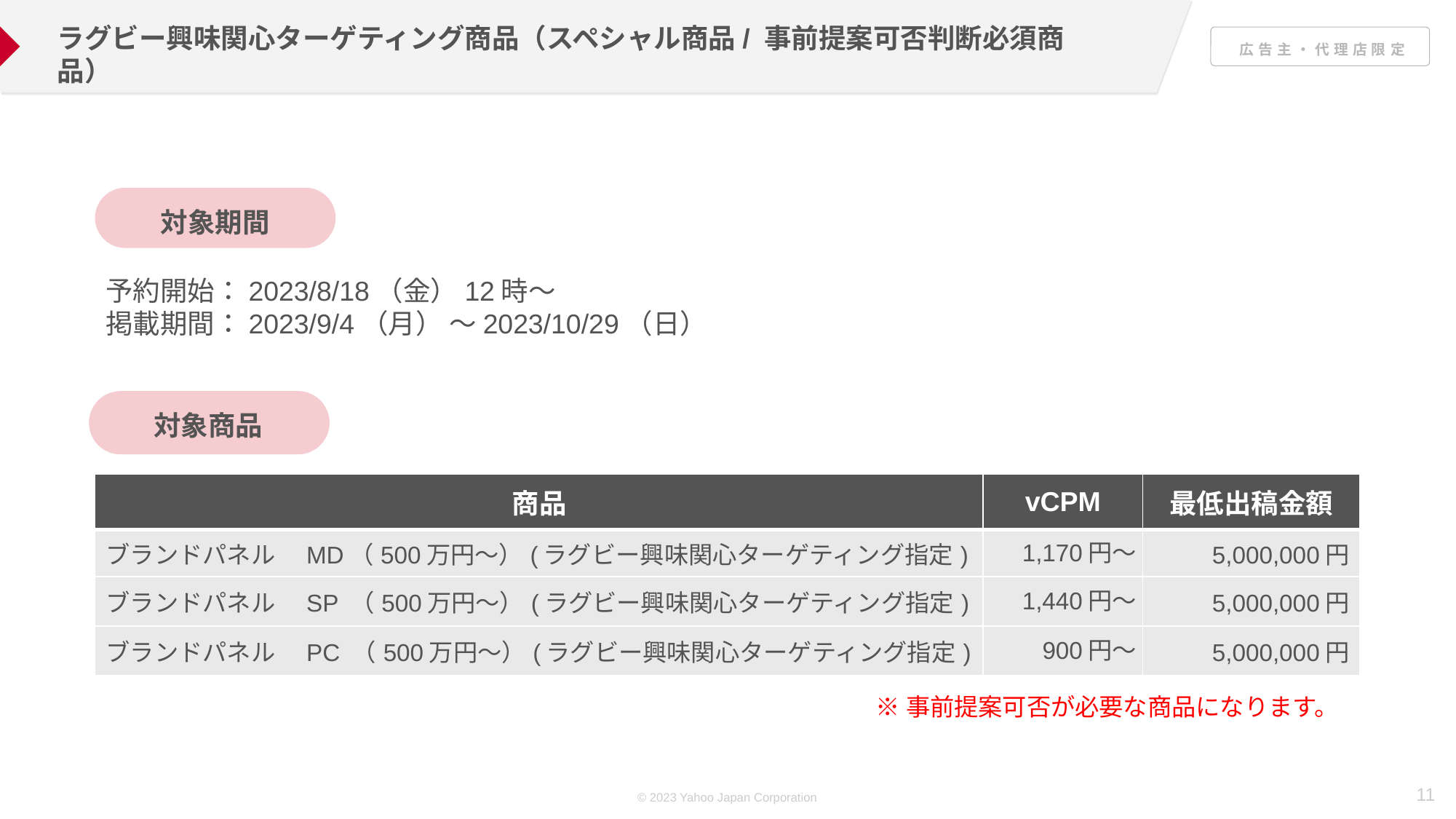

ラグビー興味関心ターゲティング商品（スペシャル商品/ 事前提案可否判断必須商品）

対象期間
予約開始：2023/8/18（金）12時～
掲載期間：2023/9/4（月） ～2023/10/29（日）

対象商品
| 商品 | vCPM | 最低出稿金額 |
| --- | --- | --- |
| ブランドパネル　MD（500万円～）(ラグビー興味関心ターゲティング指定) | 1,170円～ | 5,000,000円 |
| ブランドパネル　SP （500万円〜）(ラグビー興味関心ターゲティング指定) | 1,440円～ | 5,000,000円 |
| ブランドパネル　PC （500万円～）(ラグビー興味関心ターゲティング指定) | 900円～ | 5,000,000円 |
※事前提案可否が必要な商品になります。